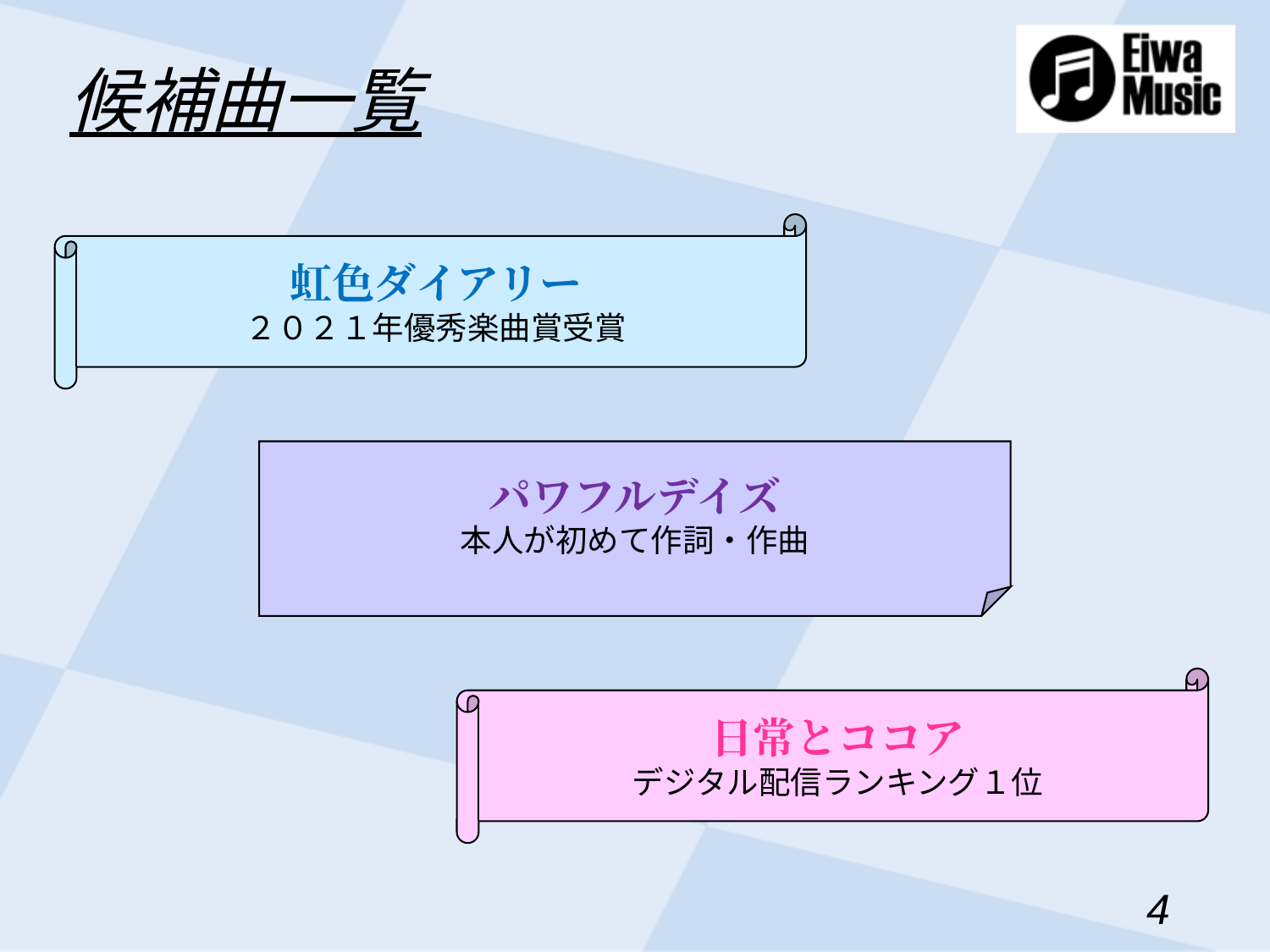

候補曲一覧
虹色ダイアリー
２０２１年優秀楽曲賞受賞
パワフルデイズ
本人が初めて作詞・作曲
日常とココア
デジタル配信ランキング１位
4